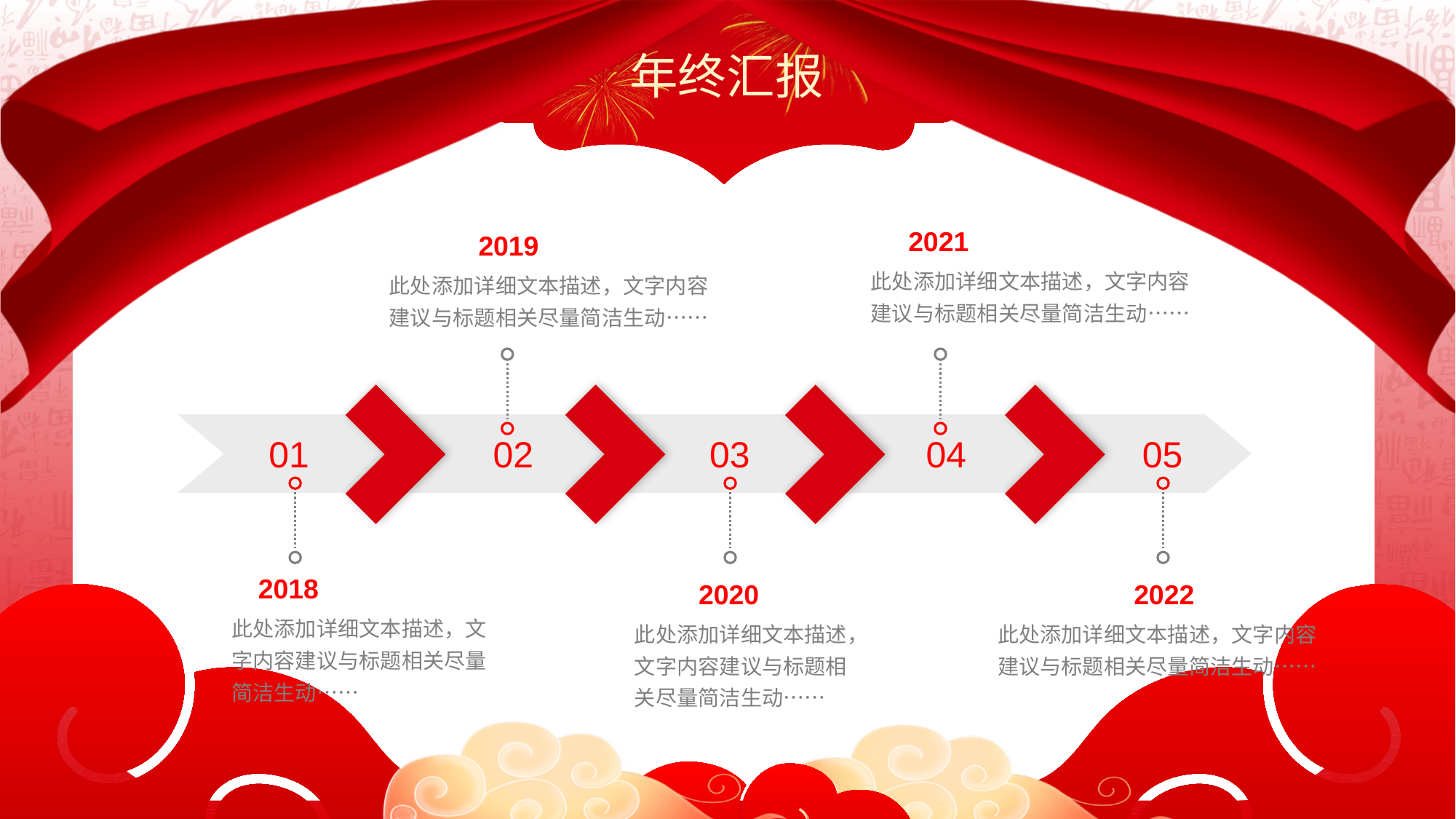

年终汇报
2021
2019
此处添加详细文本描述，文字内容建议与标题相关尽量简洁生动……
此处添加详细文本描述，文字内容建议与标题相关尽量简洁生动……

01
02
03
04
05

2018
2020
2022
此处添加详细文本描述，文字内容建议与标题相关尽量简洁生动……
此处添加详细文本描述，文字内容建议与标题相关尽量简洁生动……
此处添加详细文本描述，文字内容建议与标题相关尽量简洁生动……